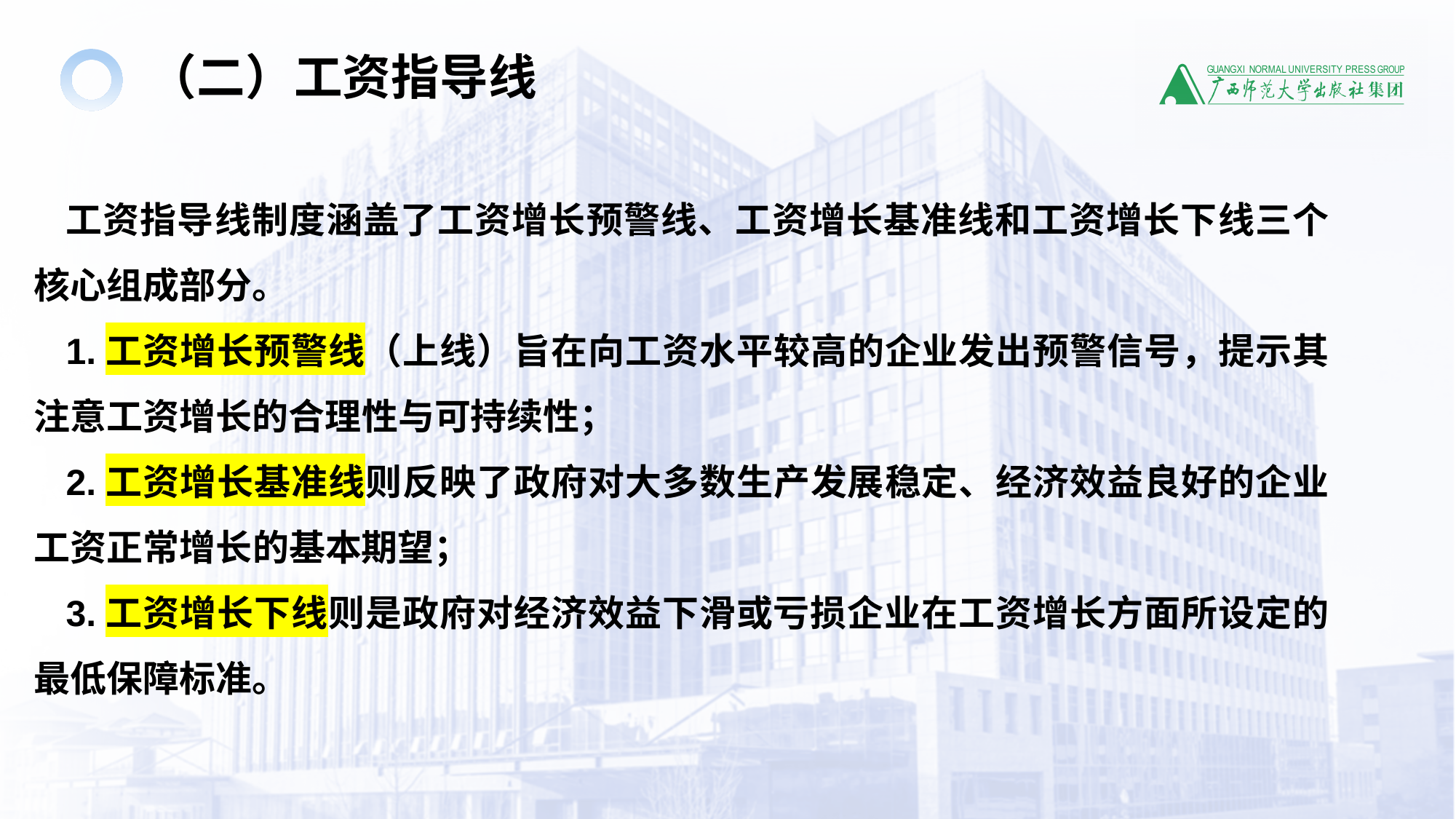

（二）工资指导线

工资指导线制度涵盖了工资增长预警线、工资增长基准线和工资增长下线三个核心组成部分。
1.工资增长预警线（上线）旨在向工资水平较高的企业发出预警信号，提示其注意工资增长的合理性与可持续性；
2.工资增长基准线则反映了政府对大多数生产发展稳定、经济效益良好的企业工资正常增长的基本期望；
3.工资增长下线则是政府对经济效益下滑或亏损企业在工资增长方面所设定的最低保障标准。